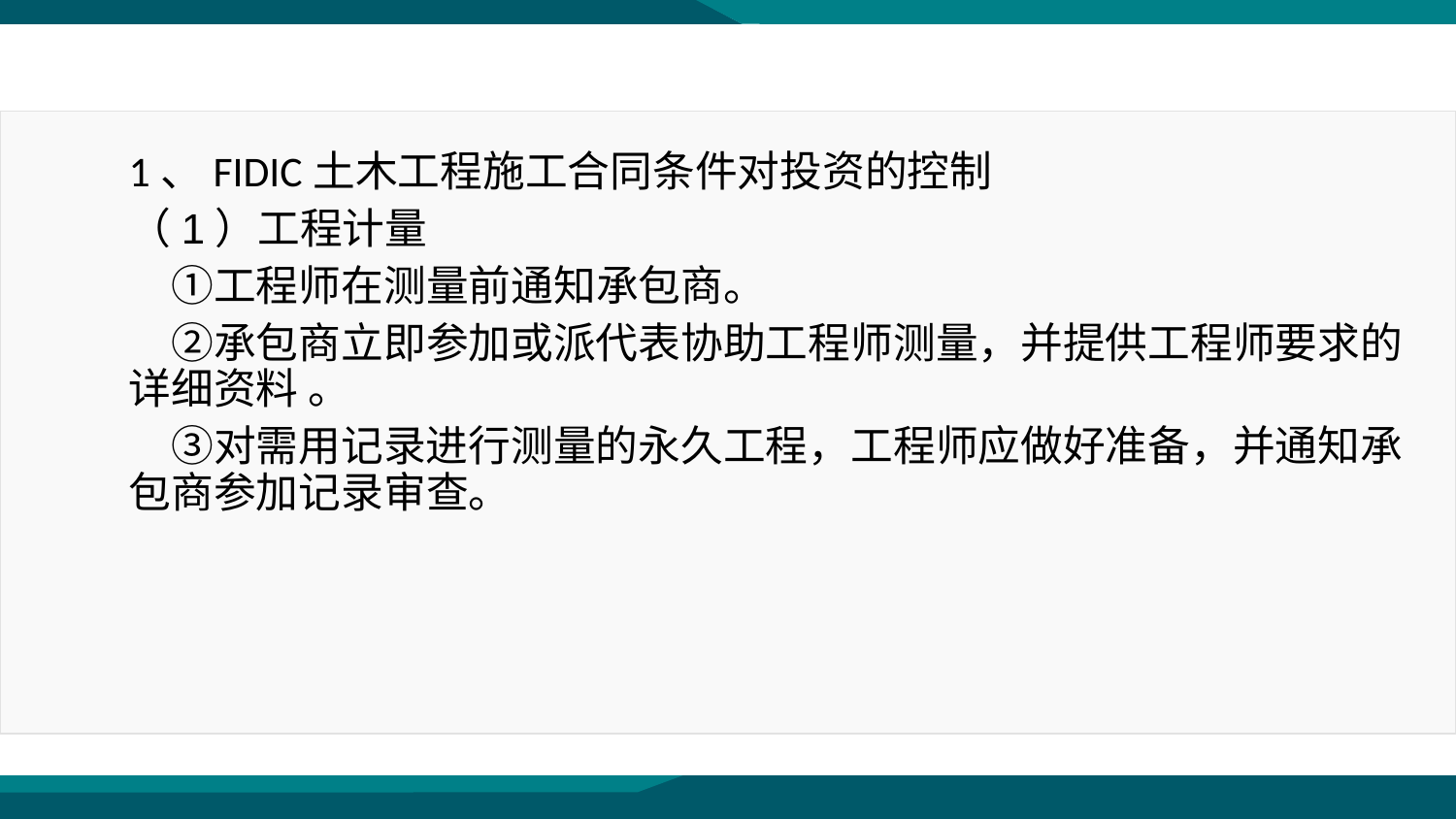

1、FIDIC土木工程施工合同条件对投资的控制
（1）工程计量
　①工程师在测量前通知承包商。
　②承包商立即参加或派代表协助工程师测量，并提供工程师要求的详细资料 。
　③对需用记录进行测量的永久工程，工程师应做好准备，并通知承包商参加记录审查。